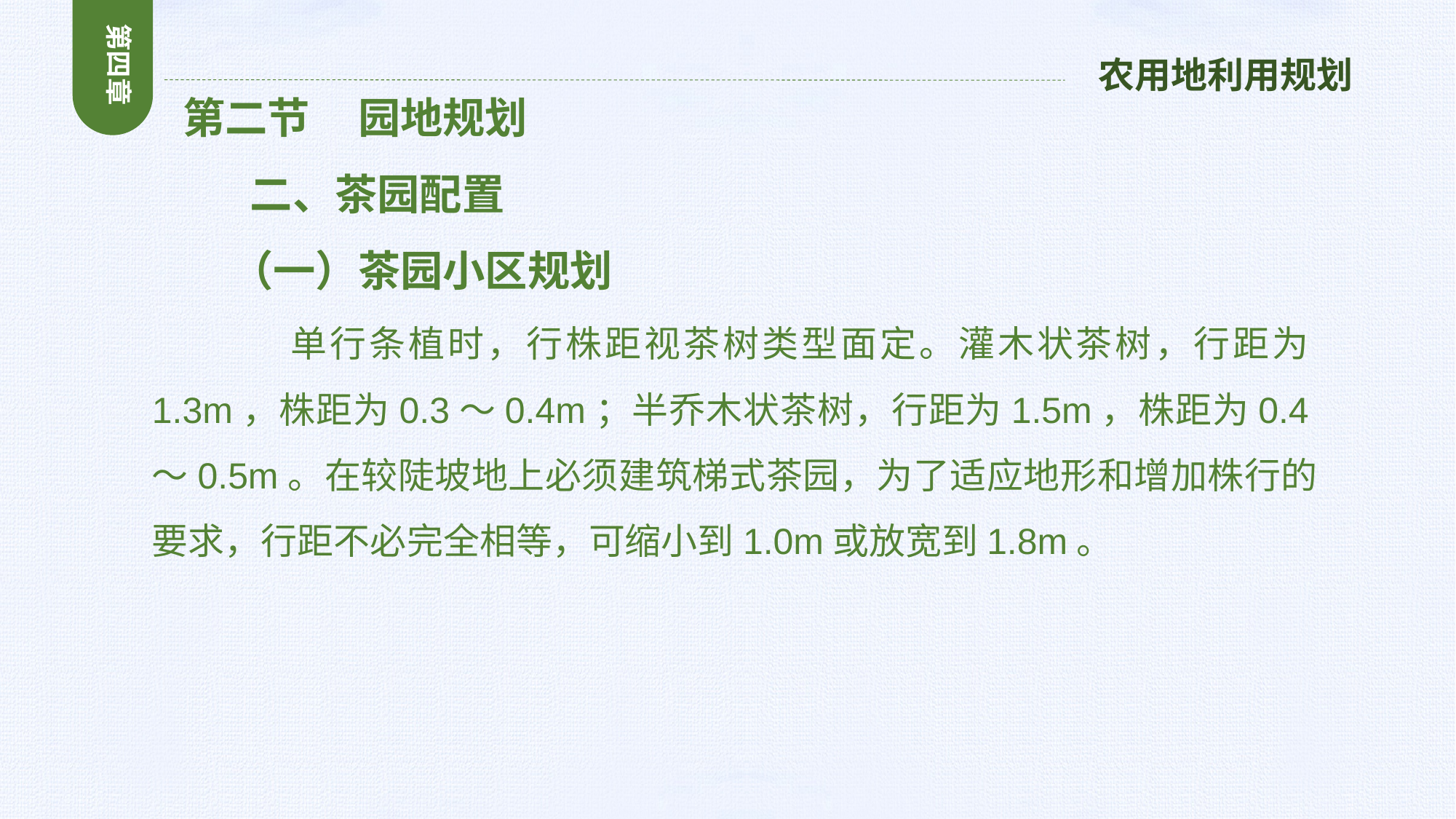

第四章
农用地利用规划
 第二节     园地规划
        二、茶园配置
      （一）茶园小区规划

          单行条植时，行株距视茶树类型面定。灌木状茶树，行距为1.3m，株距为0.3～0.4m；半乔木状茶树，行距为1.5m，株距为0.4～0.5m。在较陡坡地上必须建筑梯式茶园，为了适应地形和增加株行的要求，行距不必完全相等，可缩小到1.0m或放宽到1.8m。